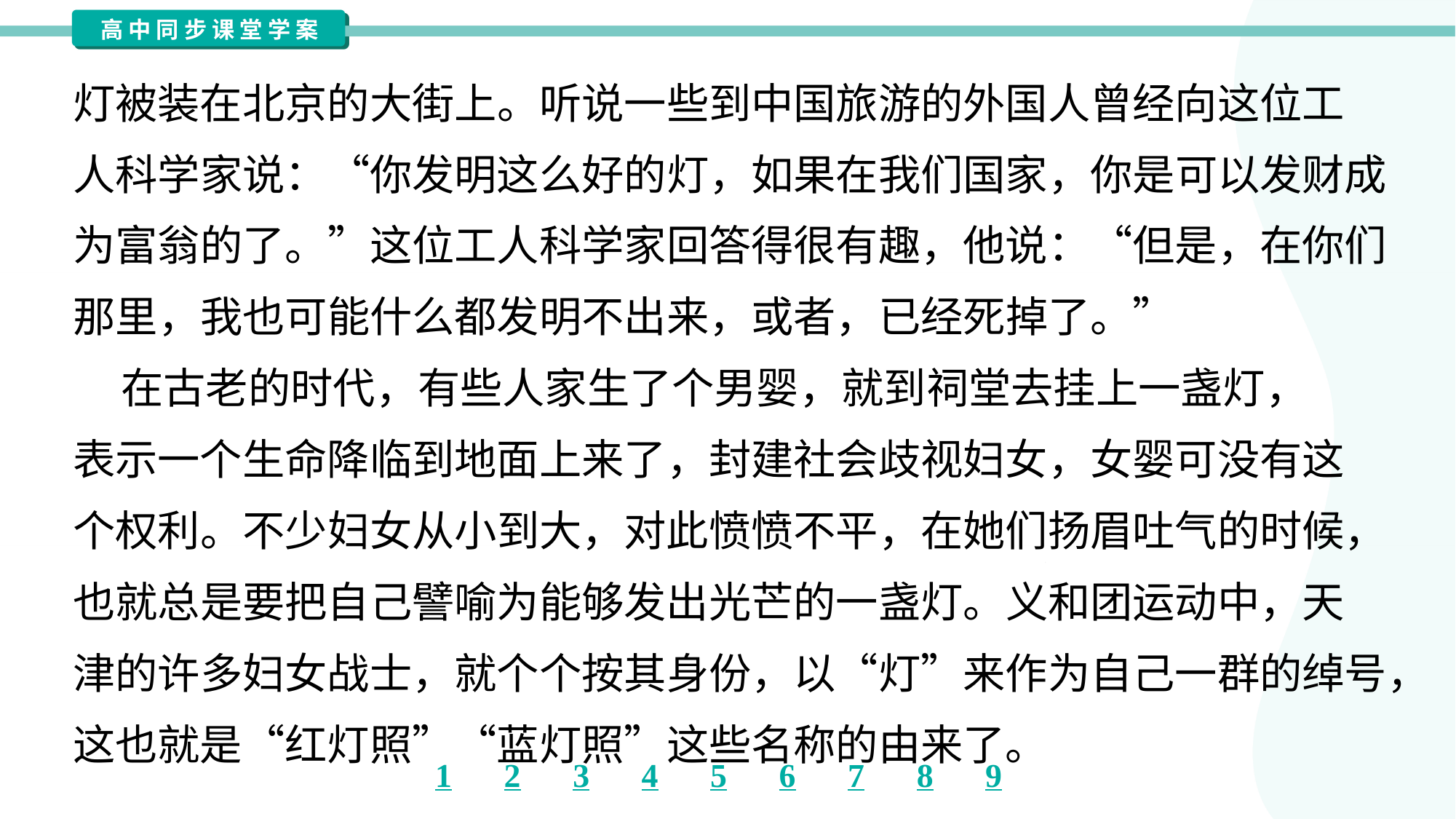

灯被装在北京的大街上。听说一些到中国旅游的外国人曾经向这位工
人科学家说：“你发明这么好的灯，如果在我们国家，你是可以发财成
为富翁的了。”这位工人科学家回答得很有趣，他说：“但是，在你们
那里，我也可能什么都发明不出来，或者，已经死掉了。”
    在古老的时代，有些人家生了个男婴，就到祠堂去挂上一盏灯，
表示一个生命降临到地面上来了，封建社会歧视妇女，女婴可没有这
个权利。不少妇女从小到大，对此愤愤不平，在她们扬眉吐气的时候，
也就总是要把自己譬喻为能够发出光芒的一盏灯。义和团运动中，天
津的许多妇女战士，就个个按其身份，以“灯”来作为自己一群的绰号，
这也就是“红灯照”“蓝灯照”这些名称的由来了。